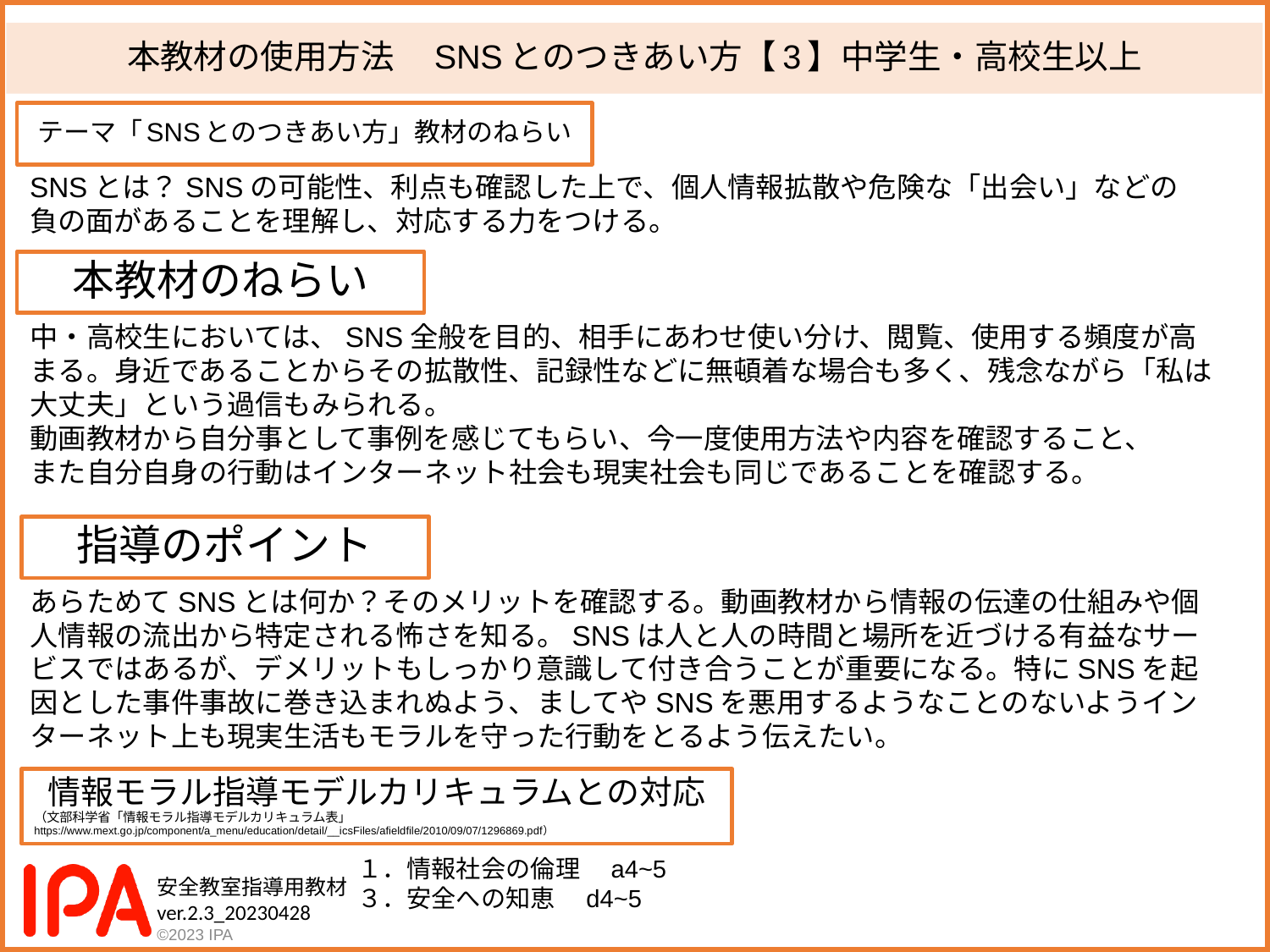

# 本教材の使用方法　SNSとのつきあい方【3】中学生・高校生以上
テーマ「SNSとのつきあい方」教材のねらい
SNSとは？SNSの可能性、利点も確認した上で、個人情報拡散や危険な「出会い」などの
負の面があることを理解し、対応する力をつける。
本教材のねらい
中・高校生においては、SNS全般を目的、相手にあわせ使い分け、閲覧、使用する頻度が高まる。身近であることからその拡散性、記録性などに無頓着な場合も多く、残念ながら「私は大丈夫」という過信もみられる。
動画教材から自分事として事例を感じてもらい、今一度使用方法や内容を確認すること、
また自分自身の行動はインターネット社会も現実社会も同じであることを確認する。
指導のポイント
あらためてSNSとは何か？そのメリットを確認する。動画教材から情報の伝達の仕組みや個人情報の流出から特定される怖さを知る。SNSは人と人の時間と場所を近づける有益なサービスではあるが、デメリットもしっかり意識して付き合うことが重要になる。特にSNSを起因とした事件事故に巻き込まれぬよう、ましてやSNSを悪用するようなことのないようインターネット上も現実生活もモラルを守った行動をとるよう伝えたい。
情報モラル指導モデルカリキュラムとの対応
（文部科学省「情報モラル指導モデルカリキュラム表」
https://www.mext.go.jp/component/a_menu/education/detail/__icsFiles/afieldfile/2010/09/07/1296869.pdf）
１．情報社会の倫理　a4~5
３．安全への知恵　d4~5